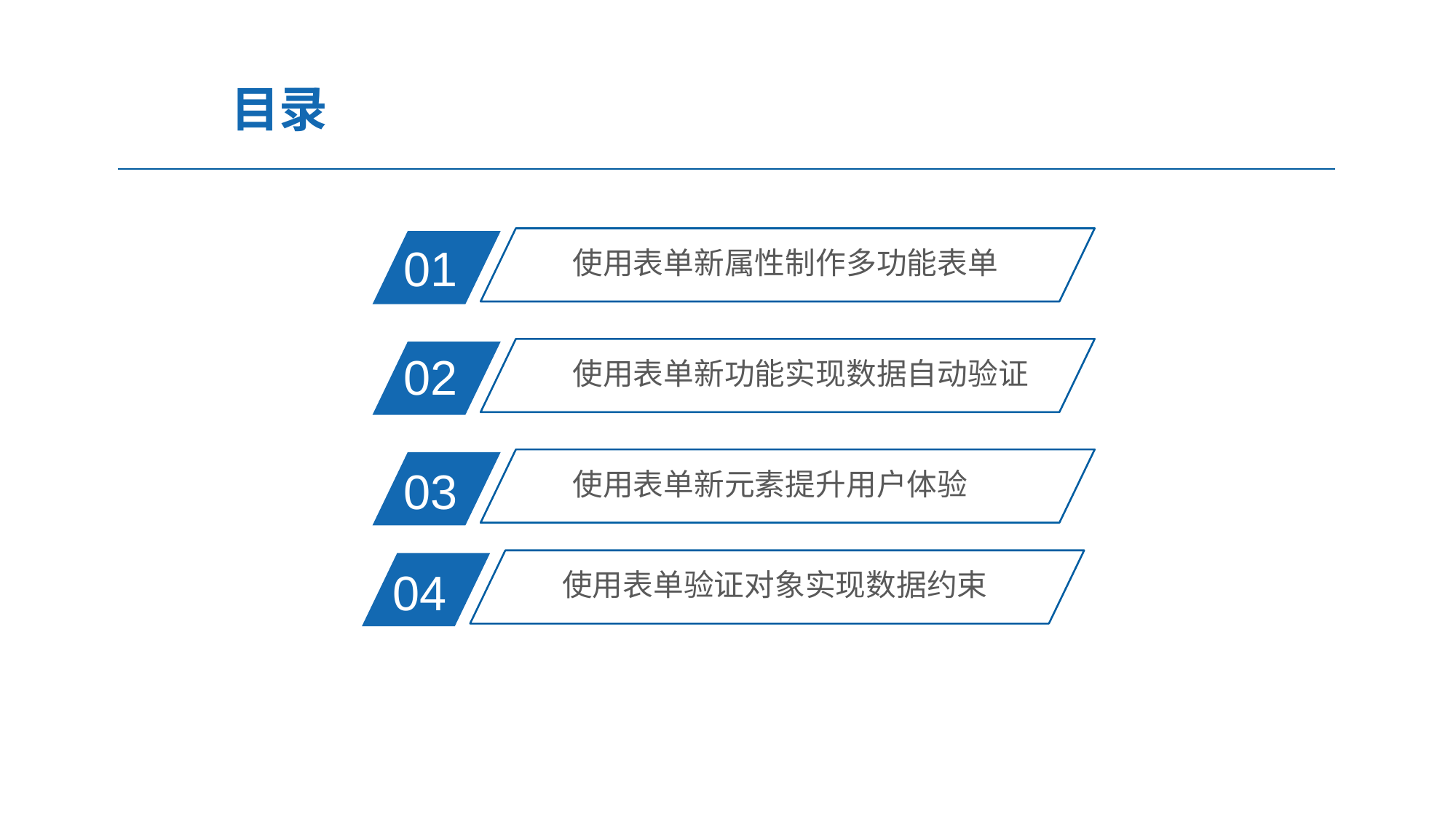

目录

使用表单新属性制作多功能表单

01

使用表单新功能实现数据自动验证
02

使用表单新元素提升用户体验

03

使用表单验证对象实现数据约束

04